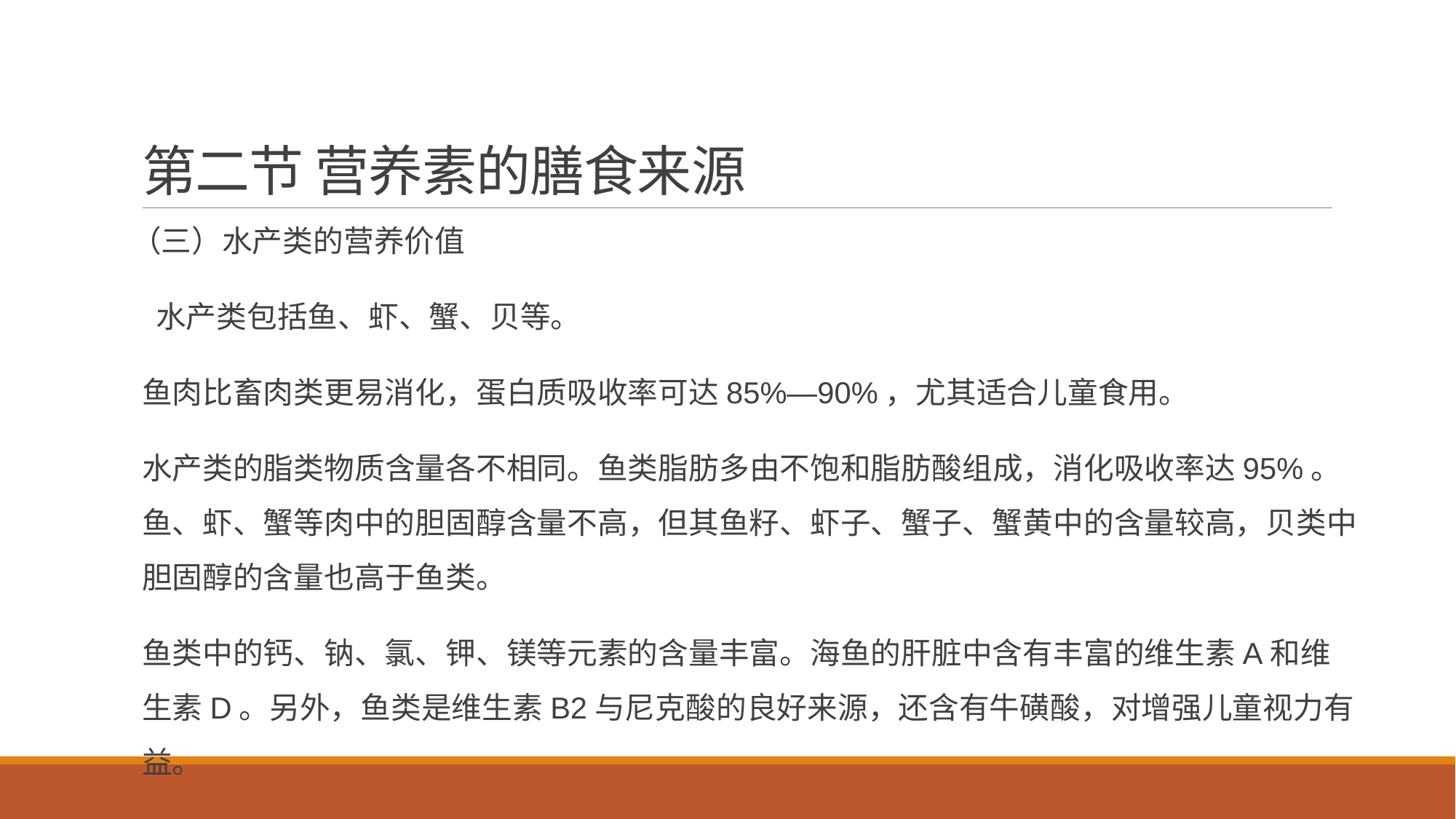

# 第二节 营养素的膳食来源
（三）水产类的营养价值
 水产类包括鱼、虾、蟹、贝等。
鱼肉比畜肉类更易消化，蛋白质吸收率可达85%—90%，尤其适合儿童食用。
水产类的脂类物质含量各不相同。鱼类脂肪多由不饱和脂肪酸组成，消化吸收率达95%。鱼、虾、蟹等肉中的胆固醇含量不高，但其鱼籽、虾子、蟹子、蟹黄中的含量较高，贝类中胆固醇的含量也高于鱼类。
鱼类中的钙、钠、氯、钾、镁等元素的含量丰富。海鱼的肝脏中含有丰富的维生素A和维生素D。另外，鱼类是维生素B2与尼克酸的良好来源，还含有牛磺酸，对增强儿童视力有益。